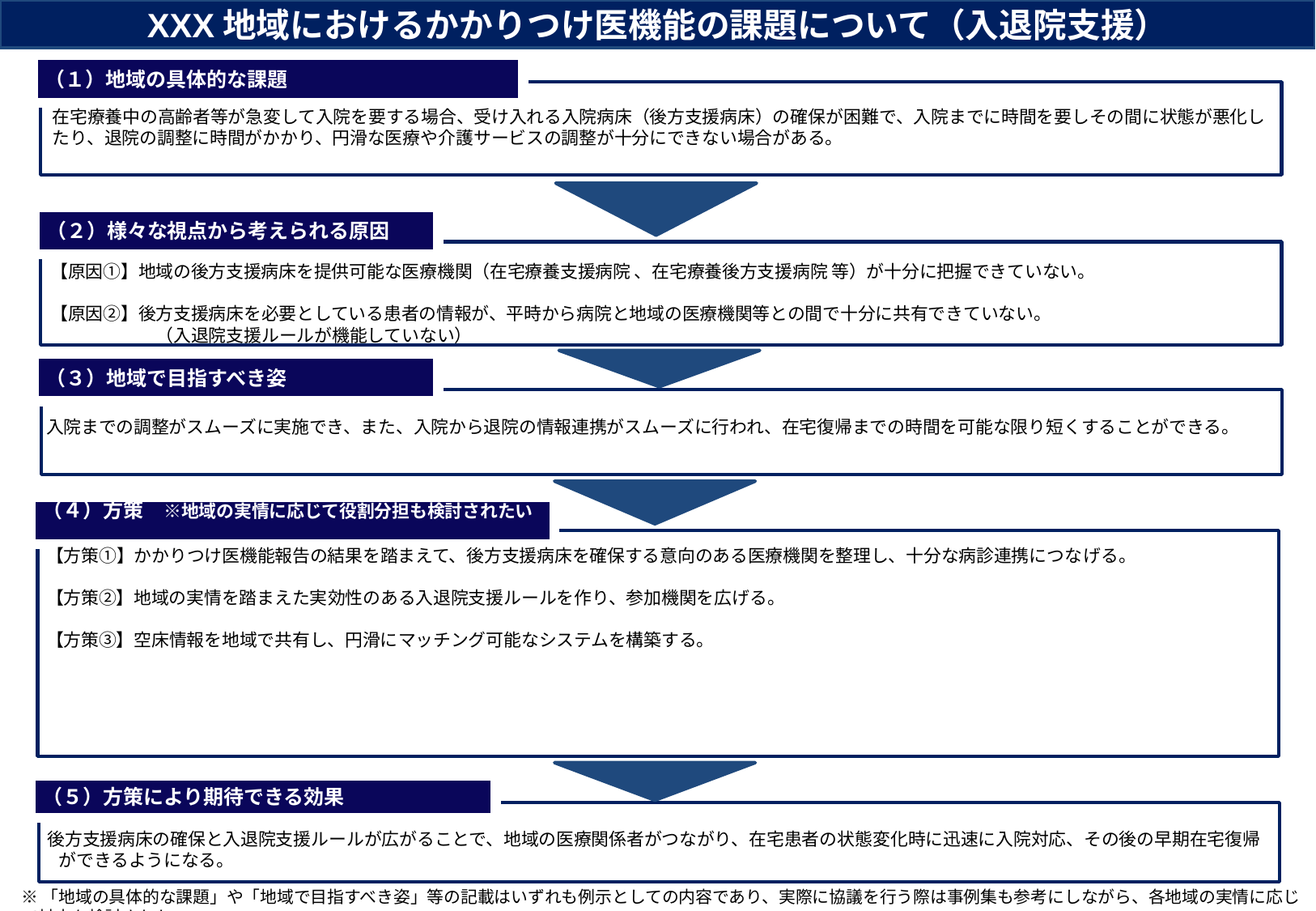

XXX地域におけるかかりつけ医機能の課題について（入退院支援）
（１）地域の具体的な課題

在宅療養中の高齢者等が急変して入院を要する場合、受け入れる入院病床（後方支援病床）の確保が困難で、入院までに時間を要しその間に状態が悪化したり、退院の調整に時間がかかり、円滑な医療や介護サービスの調整が十分にできない場合がある。

（２）様々な視点から考えられる原因

【原因①】地域の後方支援病床を提供可能な医療機関（在宅療養支援病院 、在宅療養後方支援病院 等）が十分に把握できていない。

【原因②】後方支援病床を必要としている患者の情報が、平時から病院と地域の医療機関等との間で十分に共有できていない。
　　　　　　（入退院支援ルールが機能していない）

（３）地域で目指すべき姿

入院までの調整がスムーズに実施でき、また、入院から退院の情報連携がスムーズに行われ、在宅復帰までの時間を可能な限り短くすることができる。

（４）方策　※地域の実情に応じて役割分担も検討されたい

【方策①】かかりつけ医機能報告の結果を踏まえて、後方支援病床を確保する意向のある医療機関を整理し、十分な病診連携につなげる。

【方策②】地域の実情を踏まえた実効性のある入退院支援ルールを作り、参加機関を広げる。

【方策③】空床情報を地域で共有し、円滑にマッチング可能なシステムを構築する。

（５）方策により期待できる効果

後方支援病床の確保と入退院支援ルールが広がることで、地域の医療関係者がつながり、在宅患者の状態変化時に迅速に入院対応、その後の早期在宅復帰ができるようになる。
※「地域の具体的な課題」や「地域で目指すべき姿」等の記載はいずれも例示としての内容であり、実際に協議を行う際は事例集も参考にしながら、各地域の実情に応じて対応を検討されたい。